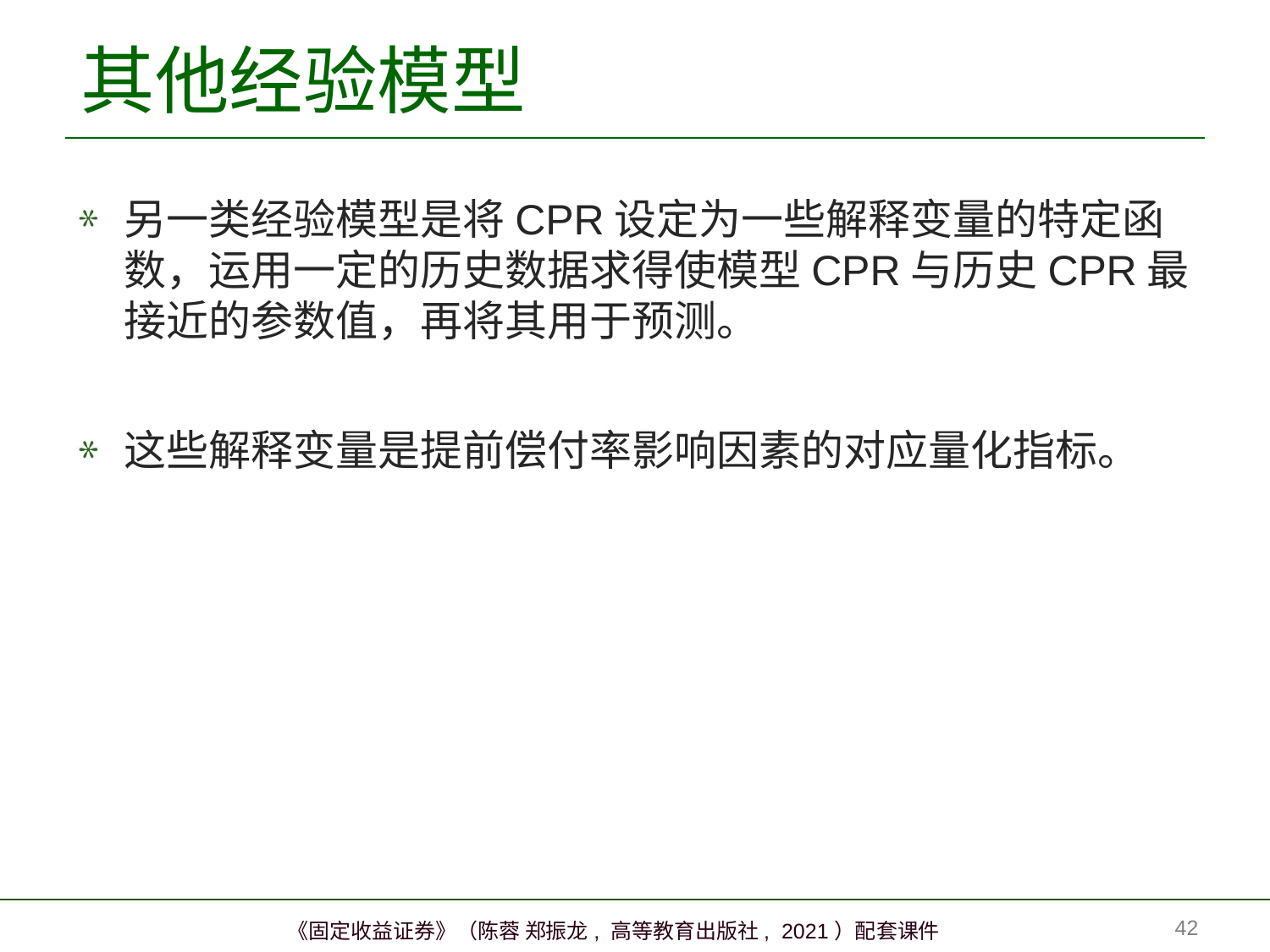

# 其他经验模型
另一类经验模型是将CPR设定为一些解释变量的特定函数，运用一定的历史数据求得使模型CPR与历史CPR最接近的参数值，再将其用于预测。

这些解释变量是提前偿付率影响因素的对应量化指标。
42